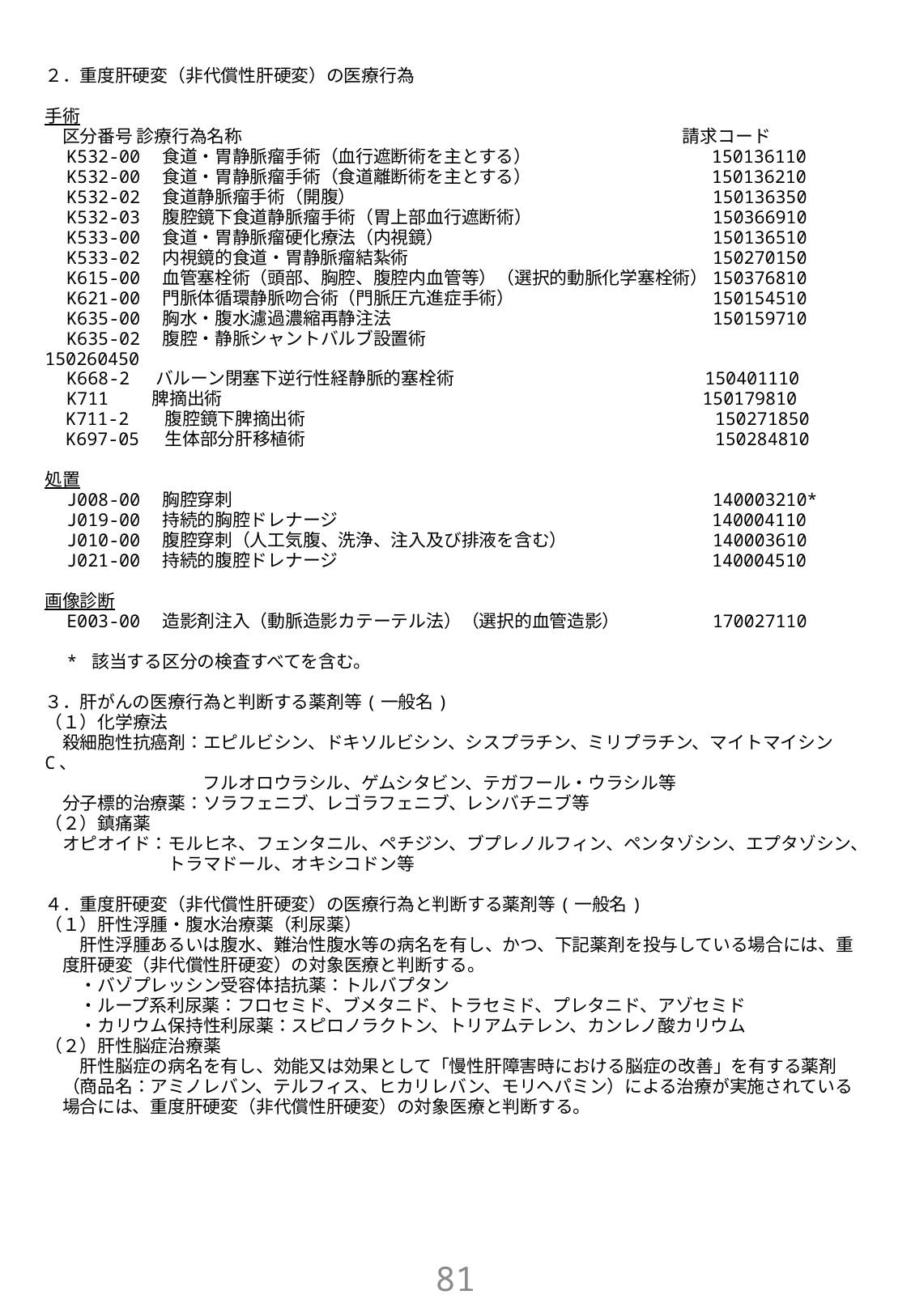

２．重度肝硬変（非代償性肝硬変）の医療行為

手術
　区分番号 診療行為名称　　　　　　　　　　　　　　　　　　　　　　　　　請求コード
　K532-00　食道・胃静脈瘤手術（血行遮断術を主とする）　　　　　　　　　　150136110
　K532-00　食道・胃静脈瘤手術（食道離断術を主とする）　　　　　　　　　　150136210
　K532-02　食道静脈瘤手術（開腹）　　　　　　　　　　　　　　　　　　　　150136350
　K532-03　腹腔鏡下食道静脈瘤手術（胃上部血行遮断術）　　　　　　　　　　150366910
　K533-00　食道・胃静脈瘤硬化療法（内視鏡）　　　　　　　　　　　　　　　150136510
　K533-02　内視鏡的食道・胃静脈瘤結紮術　　　　　　　　　　　　　　　　　150270150
　K615-00　血管塞栓術（頭部、胸腔、腹腔内血管等）（選択的動脈化学塞栓術）150376810
　K621-00　門脈体循環静脈吻合術（門脈圧亢進症手術）　　　　　　　　　　　150154510
　K635-00　胸水・腹水濾過濃縮再静注法　　　　　　　　　　　　　　　　　　150159710
　K635-02　腹腔・静脈シャントバルブ設置術	　　　　　　　　　　　　　　　　150260450
　K668-2　 バルーン閉塞下逆行性経静脈的塞栓術　　　　　　　　　　　　　　150401110
　K711　　 脾摘出術　　　　　　　　　　　　　　　　　　　　　　　　　　　150179810
  K711-2   腹腔鏡下脾摘出術　　　　　　　　　　　　　　　　　　　　　　　150271850
  K697-05  生体部分肝移植術　　　　　　　　　　　　　　　　　　　　　　　150284810

処置
　J008-00　胸腔穿刺　　　　　　　　　　　　　　　　　　　　　　　　　　　140003210*
　J019-00　持続的胸腔ドレナージ　　　　　　　　　　　　　　　　　　　　　140004110
　J010-00　腹腔穿刺（人工気腹、洗浄、注入及び排液を含む）　　　　　　　　140003610
　J021-00　持続的腹腔ドレナージ　　　　　　　　　　　　　　　　　　　　　140004510

画像診断
　E003-00　造影剤注入（動脈造影カテーテル法）（選択的血管造影）　　　　　170027110

　* 該当する区分の検査すべてを含む。

３．肝がんの医療行為と判断する薬剤等(一般名)
（１）化学療法
　殺細胞性抗癌剤：エピルビシン、ドキソルビシン、シスプラチン、ミリプラチン、マイトマイシンC、
　　　　　　　　　フルオロウラシル、ゲムシタビン、テガフール・ウラシル等
　分子標的治療薬：ソラフェニブ、レゴラフェニブ、レンバチニブ等
（２）鎮痛薬
　オピオイド：モルヒネ、フェンタニル、ペチジン、ブプレノルフィン、ペンタゾシン、エプタゾシン、
　　　　　　　トラマドール、オキシコドン等

４．重度肝硬変（非代償性肝硬変）の医療行為と判断する薬剤等(一般名)
（１）肝性浮腫・腹水治療薬（利尿薬）
　　肝性浮腫あるいは腹水、難治性腹水等の病名を有し、かつ、下記薬剤を投与している場合には、重
　度肝硬変（非代償性肝硬変）の対象医療と判断する。
　　・バゾプレッシン受容体拮抗薬：トルバプタン
　　・ループ系利尿薬：フロセミド、ブメタニド、トラセミド、プレタニド、アゾセミド
　　・カリウム保持性利尿薬：スピロノラクトン、トリアムテレン、カンレノ酸カリウム
（２）肝性脳症治療薬
　　肝性脳症の病名を有し、効能又は効果として「慢性肝障害時における脳症の改善」を有する薬剤
　（商品名：アミノレバン、テルフィス、ヒカリレバン、モリヘパミン）による治療が実施されている
　場合には、重度肝硬変（非代償性肝硬変）の対象医療と判断する。
81